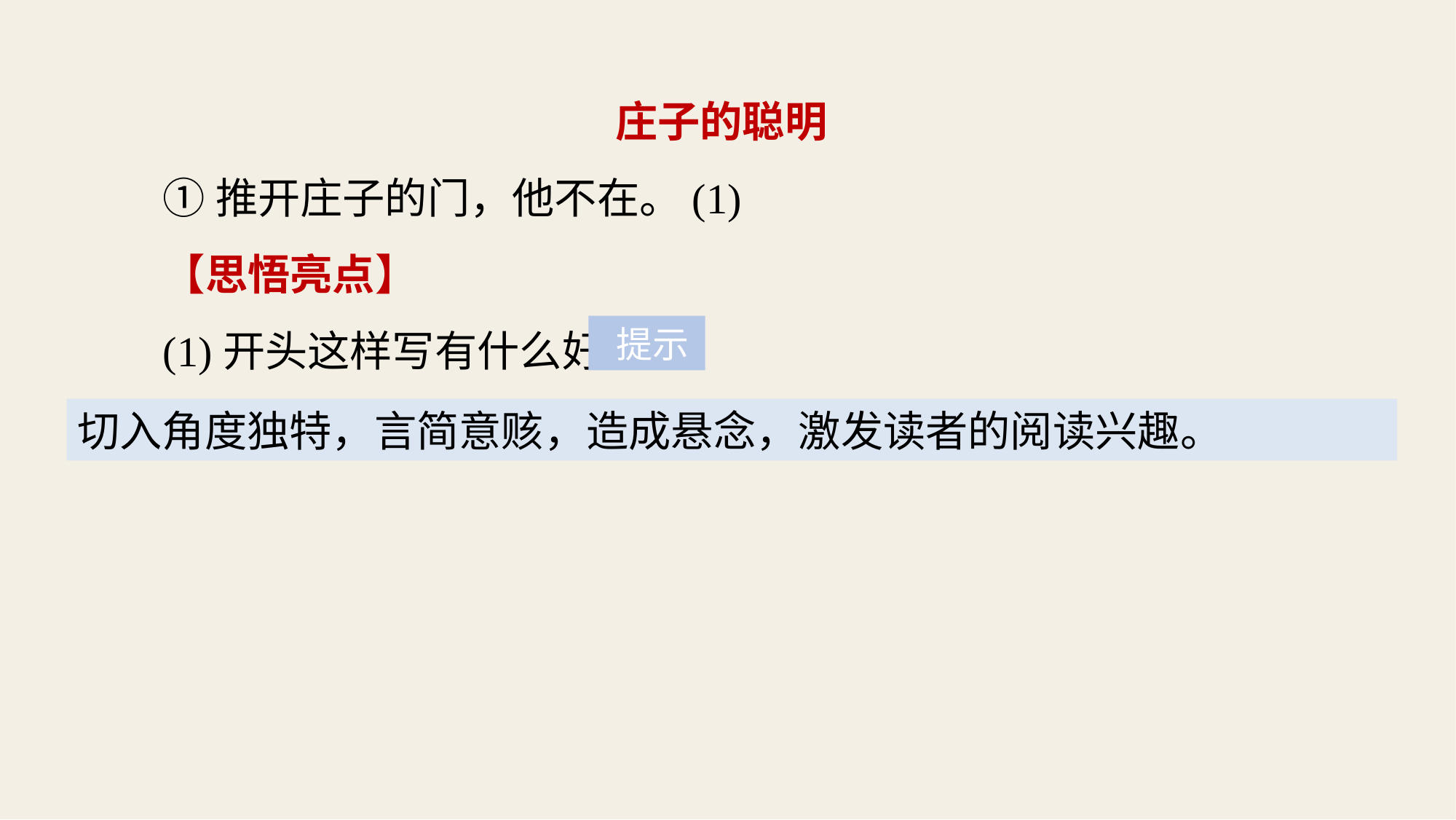

庄子的聪明
①推开庄子的门，他不在。(1)
【思悟亮点】
(1)开头这样写有什么好处？
 提示
切入角度独特，言简意赅，造成悬念，激发读者的阅读兴趣。